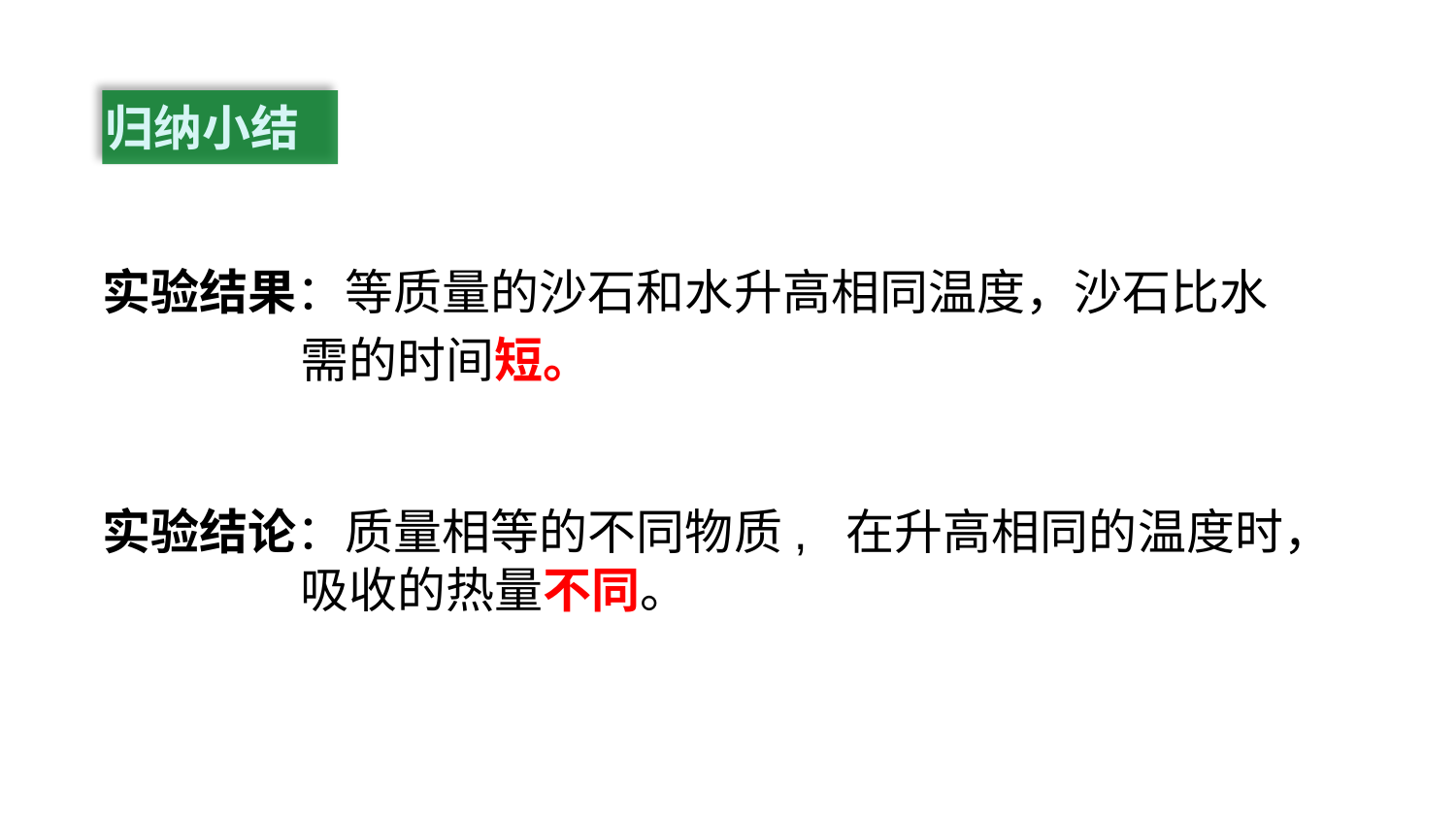

归纳小结

实验结果：等质量的沙石和水升高相同温度，沙石比水
                 需的时间短。
实验结论：质量相等的不同物质,  在升高相同的温度时，
                 吸收的热量不同。